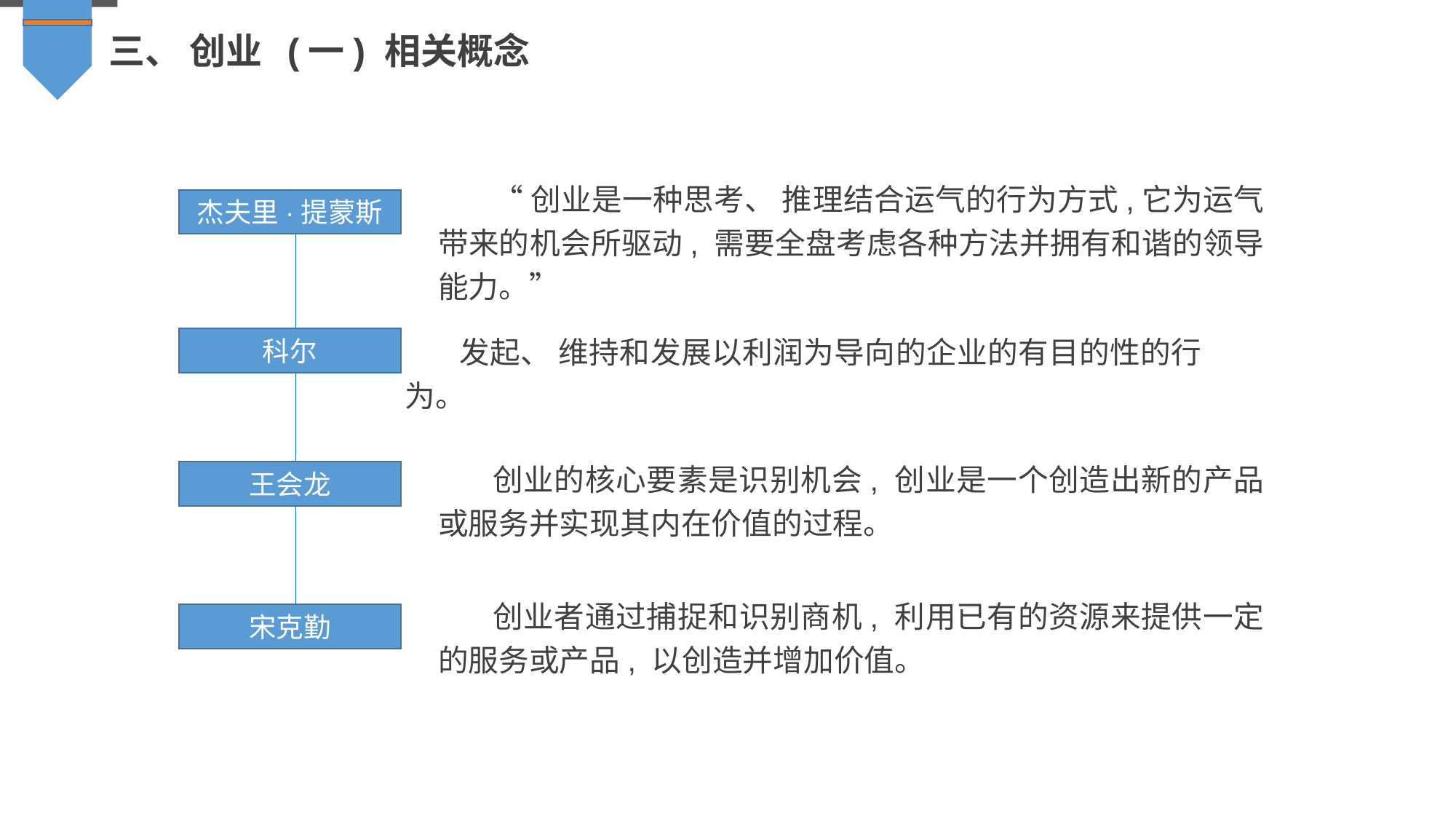

三、 创业  (一) 相关概念
“创业是一种思考、 推理结合运气的行为方式,它为运气带来的机会所驱动, 需要全盘考虑各种方法并拥有和谐的领导能力。”
杰夫里·提蒙斯
发起、 维持和发展以利润为导向的企业的有目的性的行为。
科尔
创业的核心要素是识别机会, 创业是一个创造出新的产品或服务并实现其内在价值的过程。
王会龙
创业者通过捕捉和识别商机, 利用已有的资源来提供一定的服务或产品, 以创造并增加价值。
宋克勤